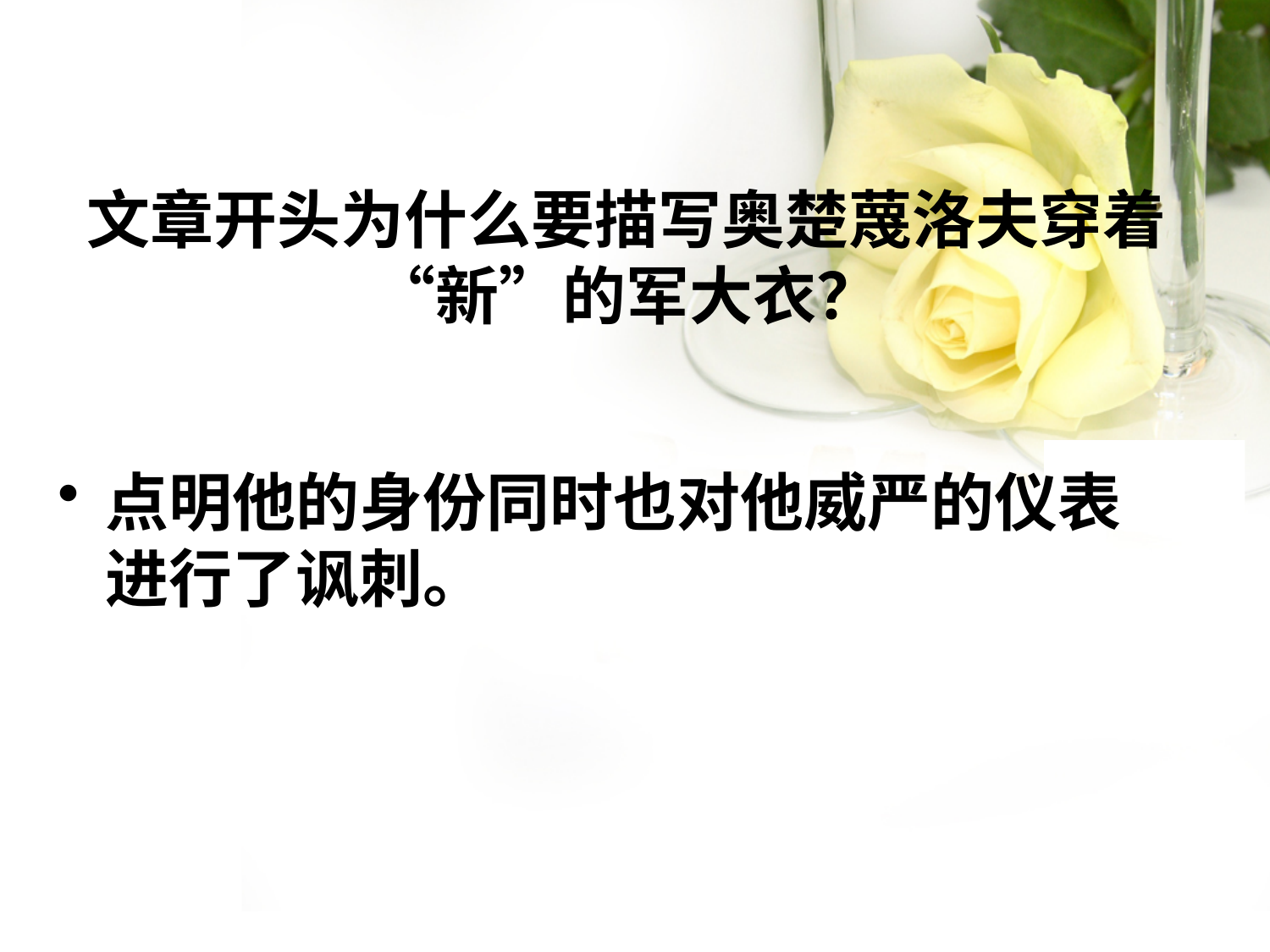

# 文章开头为什么要描写奥楚蔑洛夫穿着“新”的军大衣？

点明他的身份同时也对他威严的仪表进行了讽刺。